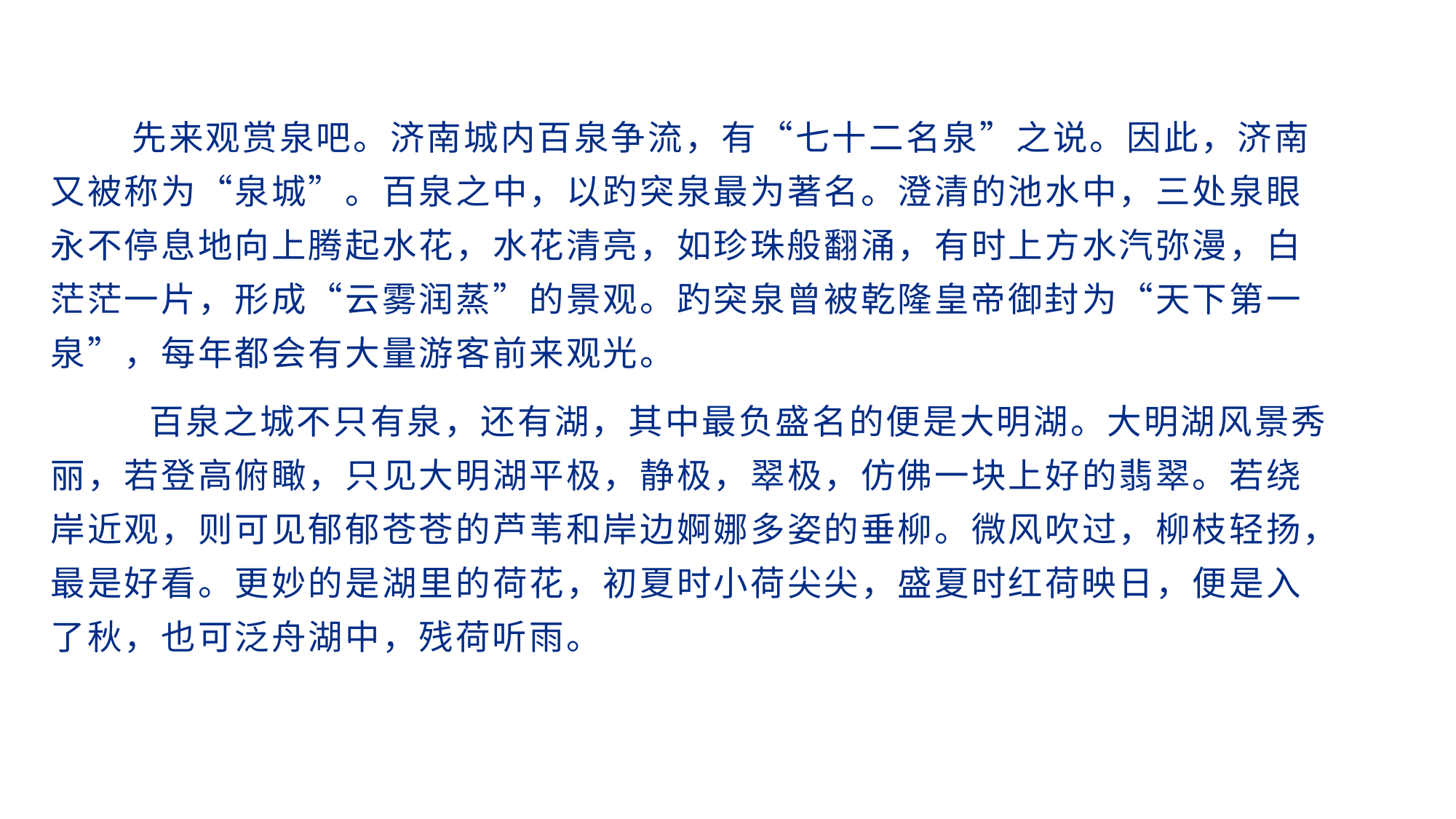

先来观赏泉吧。济南城内百泉争流，有“七十二名泉”之说。因此，济南又被称为“泉城”。百泉之中，以趵突泉最为著名。澄清的池水中，三处泉眼永不停息地向上腾起水花，水花清亮，如珍珠般翻涌，有时上方水汽弥漫，白茫茫一片，形成“云雾润蒸”的景观。趵突泉曾被乾隆皇帝御封为“天下第一泉”，每年都会有大量游客前来观光。
         百泉之城不只有泉，还有湖，其中最负盛名的便是大明湖。大明湖风景秀丽，若登高俯瞰，只见大明湖平极，静极，翠极，仿佛一块上好的翡翠。若绕岸近观，则可见郁郁苍苍的芦苇和岸边婀娜多姿的垂柳。微风吹过，柳枝轻扬，最是好看。更妙的是湖里的荷花，初夏时小荷尖尖，盛夏时红荷映日，便是入了秋，也可泛舟湖中，残荷听雨。